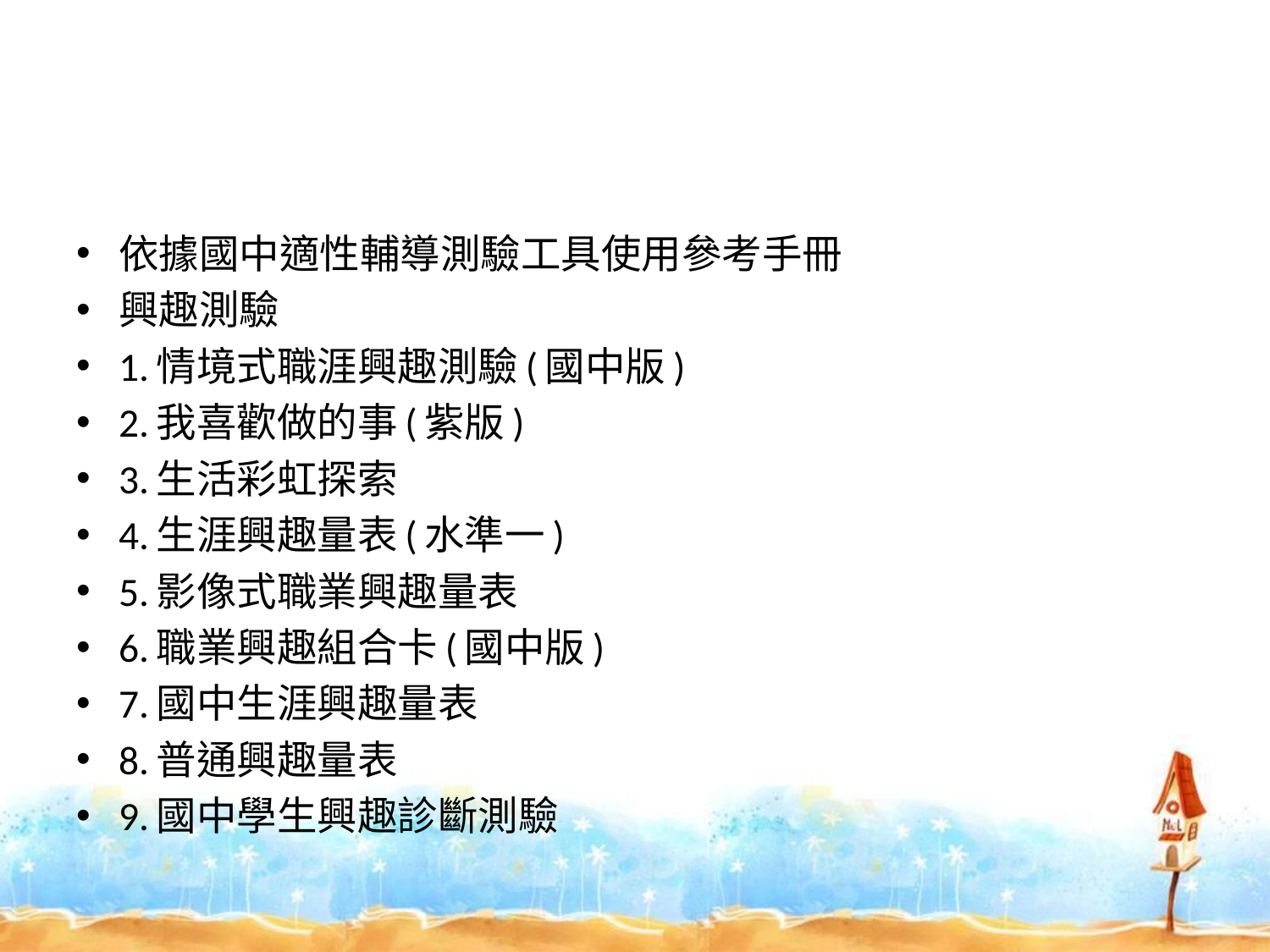

#
依據國中適性輔導測驗工具使用參考手冊
興趣測驗
1.情境式職涯興趣測驗(國中版)
2.我喜歡做的事(紫版)
3.生活彩虹探索
4.生涯興趣量表(水準一)
5.影像式職業興趣量表
6.職業興趣組合卡(國中版)
7.國中生涯興趣量表
8.普通興趣量表
9.國中學生興趣診斷測驗